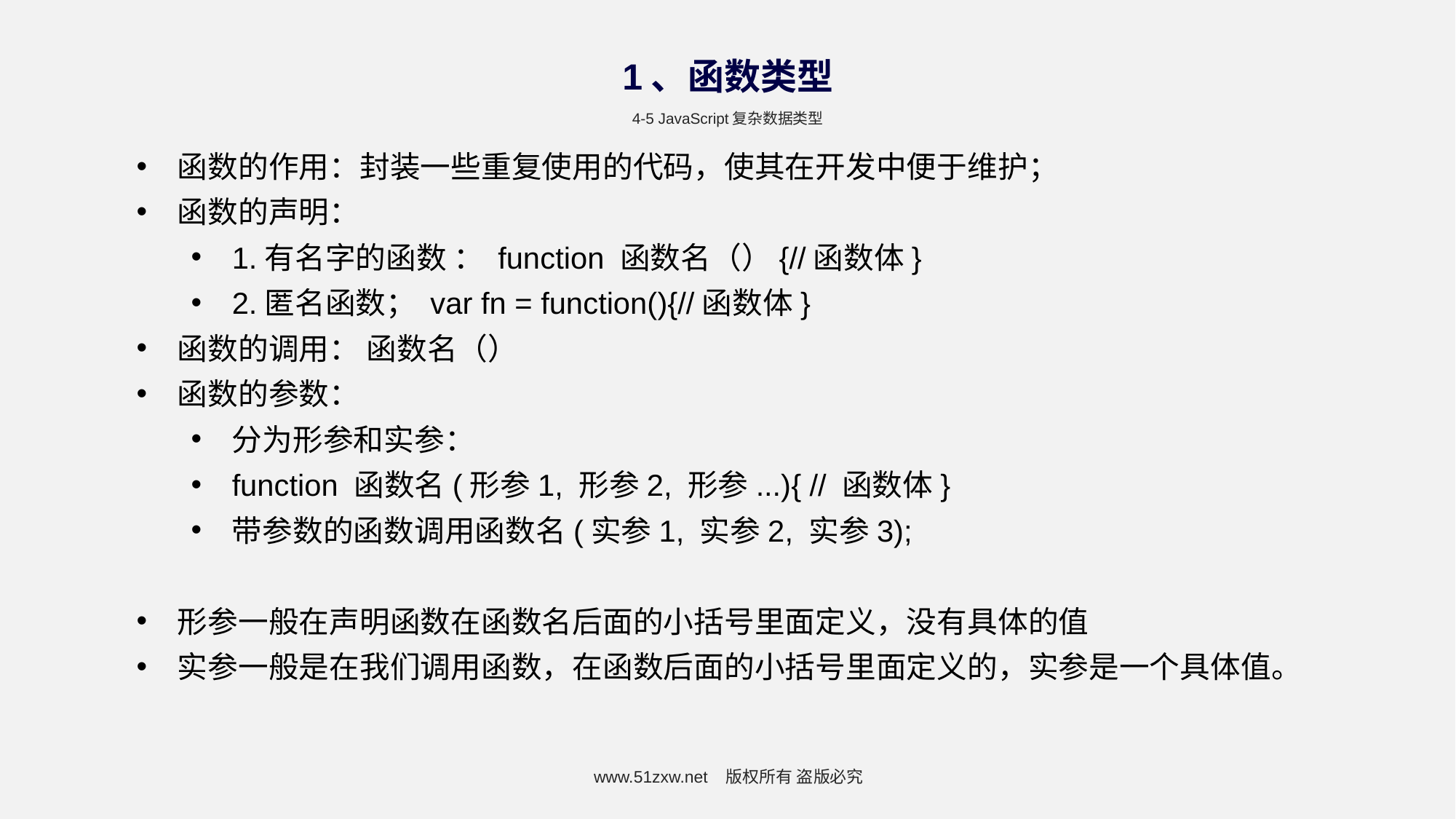

1、函数类型
4-5 JavaScript复杂数据类型
函数的作用：封装一些重复使用的代码，使其在开发中便于维护；
函数的声明：
1.有名字的函数 ： function 函数名（）{//函数体}
2.匿名函数； var fn = function(){//函数体}
函数的调用： 函数名（）
函数的参数：
分为形参和实参：
function 函数名(形参1, 形参2, 形参...){ // 函数体}
带参数的函数调用函数名(实参1, 实参2, 实参3);

形参一般在声明函数在函数名后面的小括号里面定义，没有具体的值
实参一般是在我们调用函数，在函数后面的小括号里面定义的，实参是一个具体值。
www.51zxw.net   版权所有 盗版必究